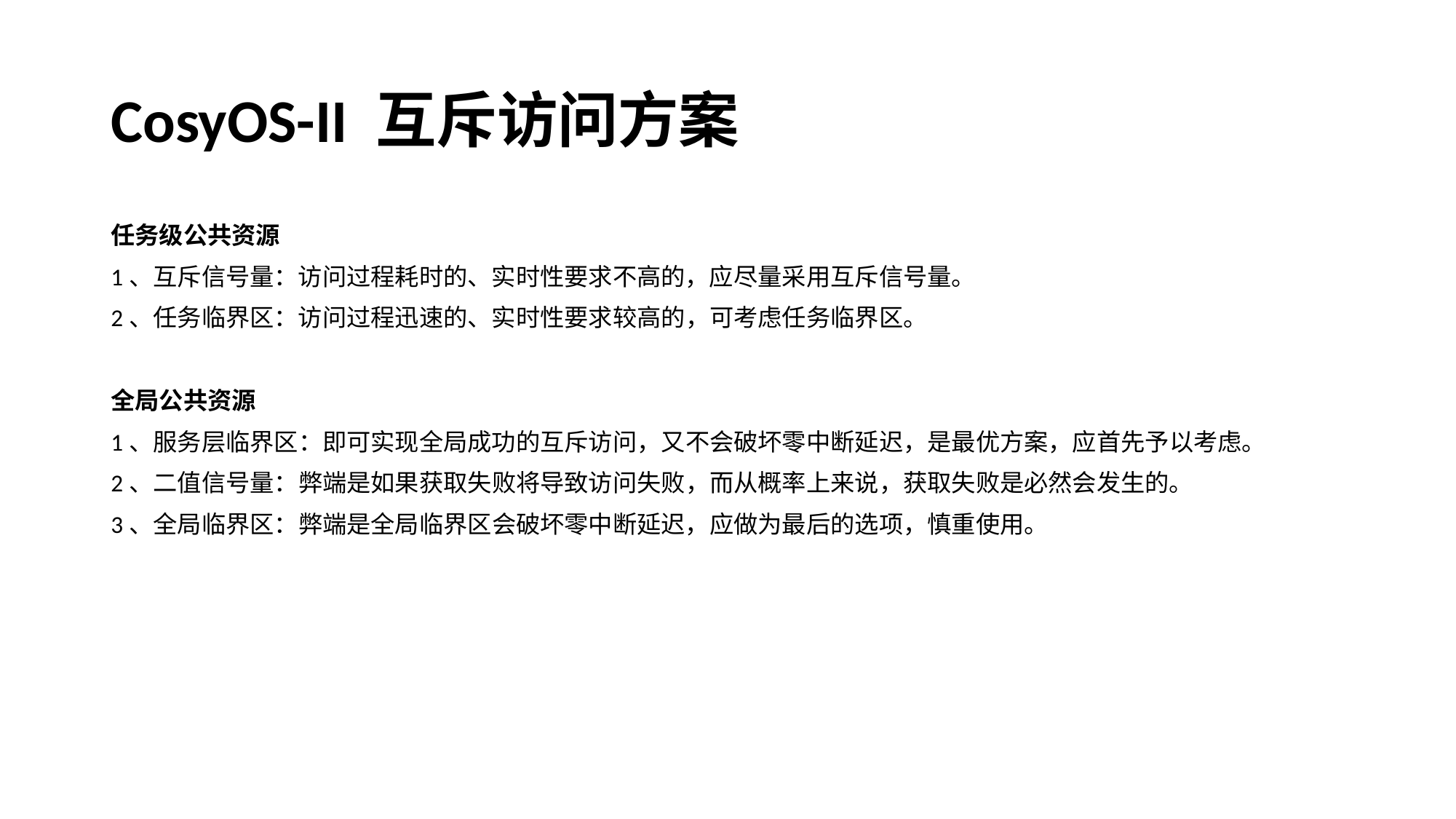

# CosyOS-II 互斥访问方案
任务级公共资源
1、互斥信号量：访问过程耗时的、实时性要求不高的，应尽量采用互斥信号量。
2、任务临界区：访问过程迅速的、实时性要求较高的，可考虑任务临界区。

全局公共资源
1、服务层临界区：即可实现全局成功的互斥访问，又不会破坏零中断延迟，是最优方案，应首先予以考虑。
2、二值信号量：弊端是如果获取失败将导致访问失败，而从概率上来说，获取失败是必然会发生的。
3、全局临界区：弊端是全局临界区会破坏零中断延迟，应做为最后的选项，慎重使用。